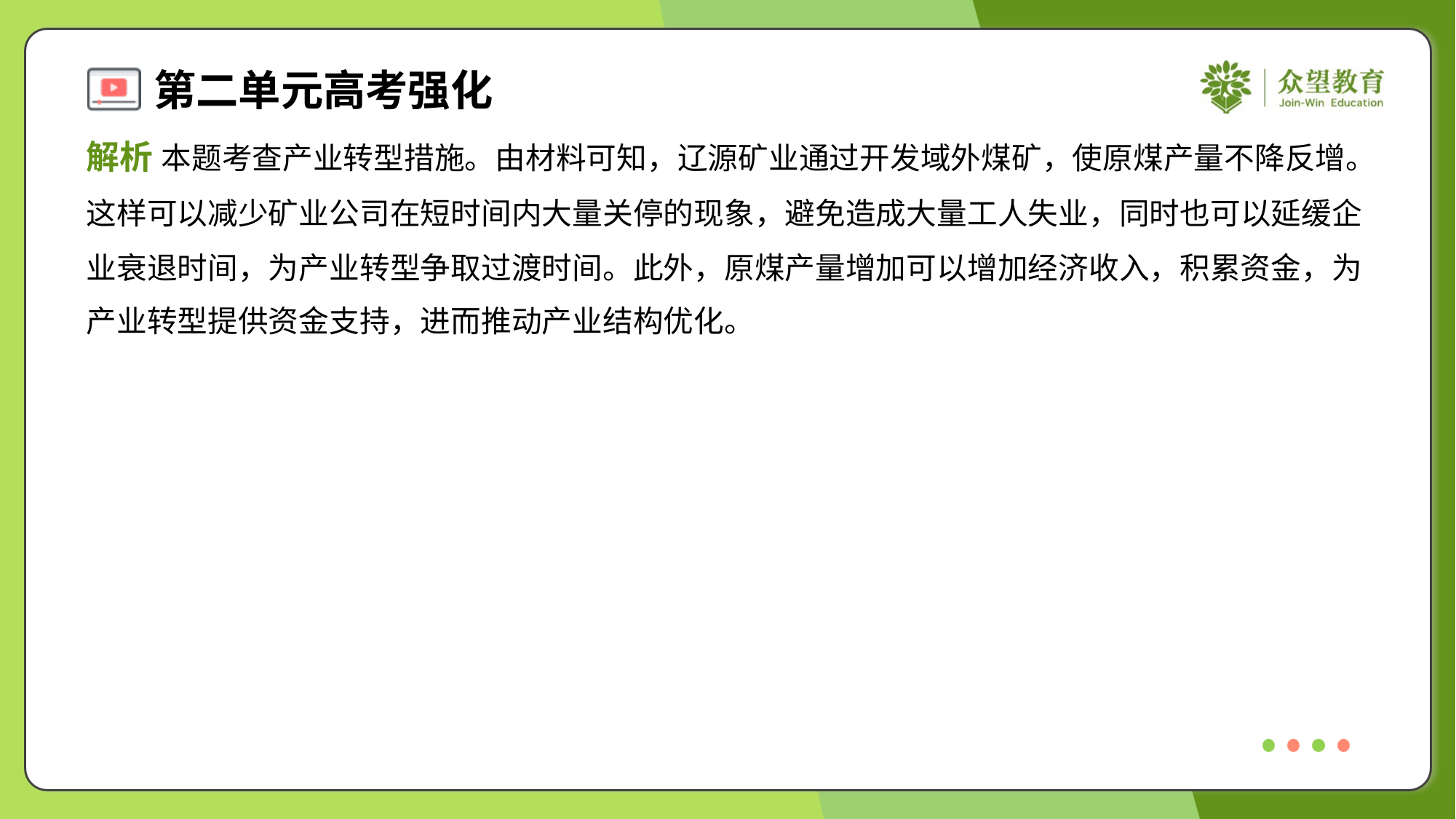

解析 本题考查产业转型措施。由材料可知，辽源矿业通过开发域外煤矿，使原煤产量不降反增。
这样可以减少矿业公司在短时间内大量关停的现象，避免造成大量工人失业，同时也可以延缓企
业衰退时间，为产业转型争取过渡时间。此外，原煤产量增加可以增加经济收入，积累资金，为
产业转型提供资金支持，进而推动产业结构优化。